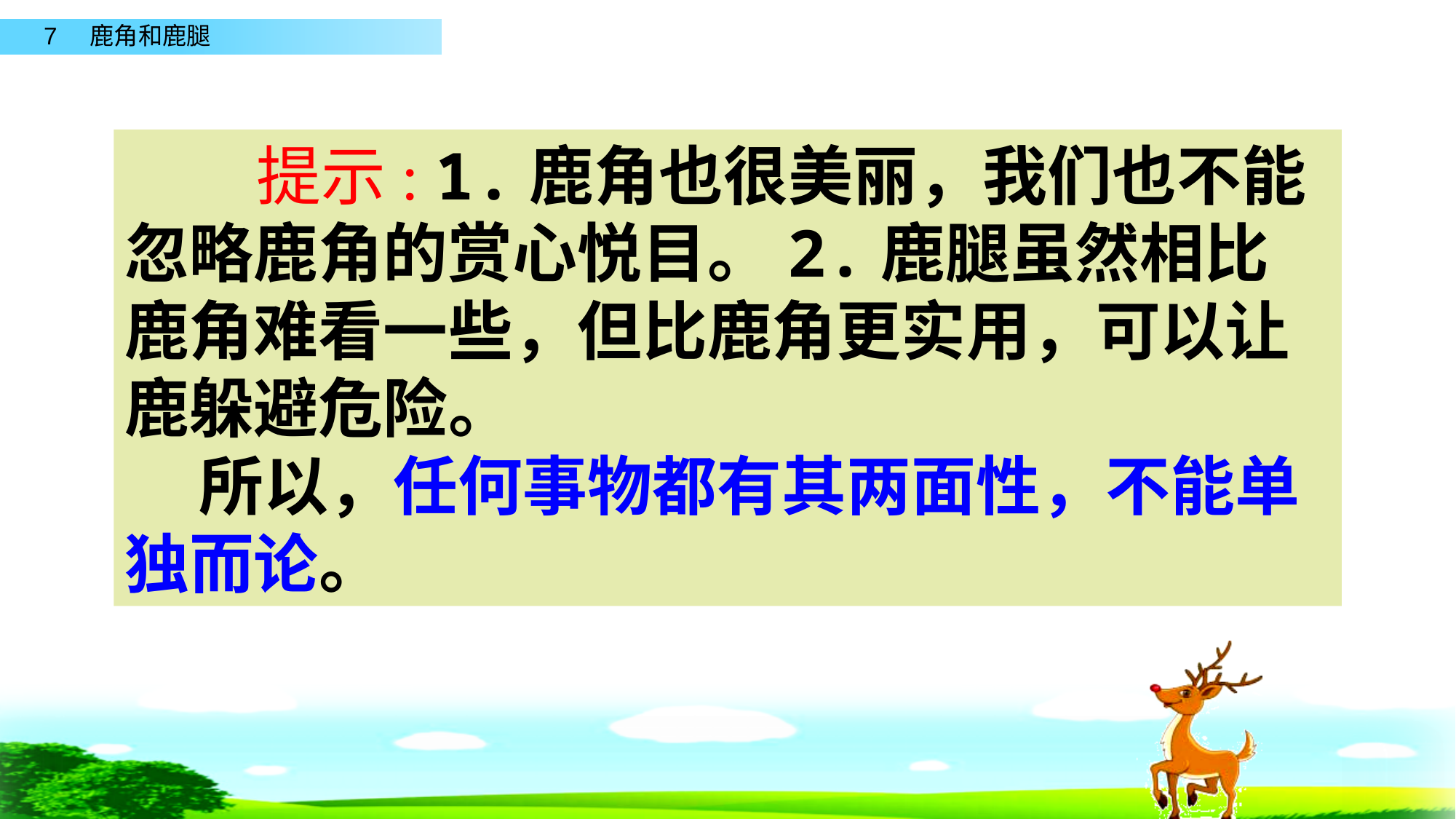

提示: 1.鹿角也很美丽，我们也不能忽略鹿角的赏心悦目。2.鹿腿虽然相比鹿角难看一些，但比鹿角更实用，可以让鹿躲避危险。
    所以，任何事物都有其两面性，不能单独而论。